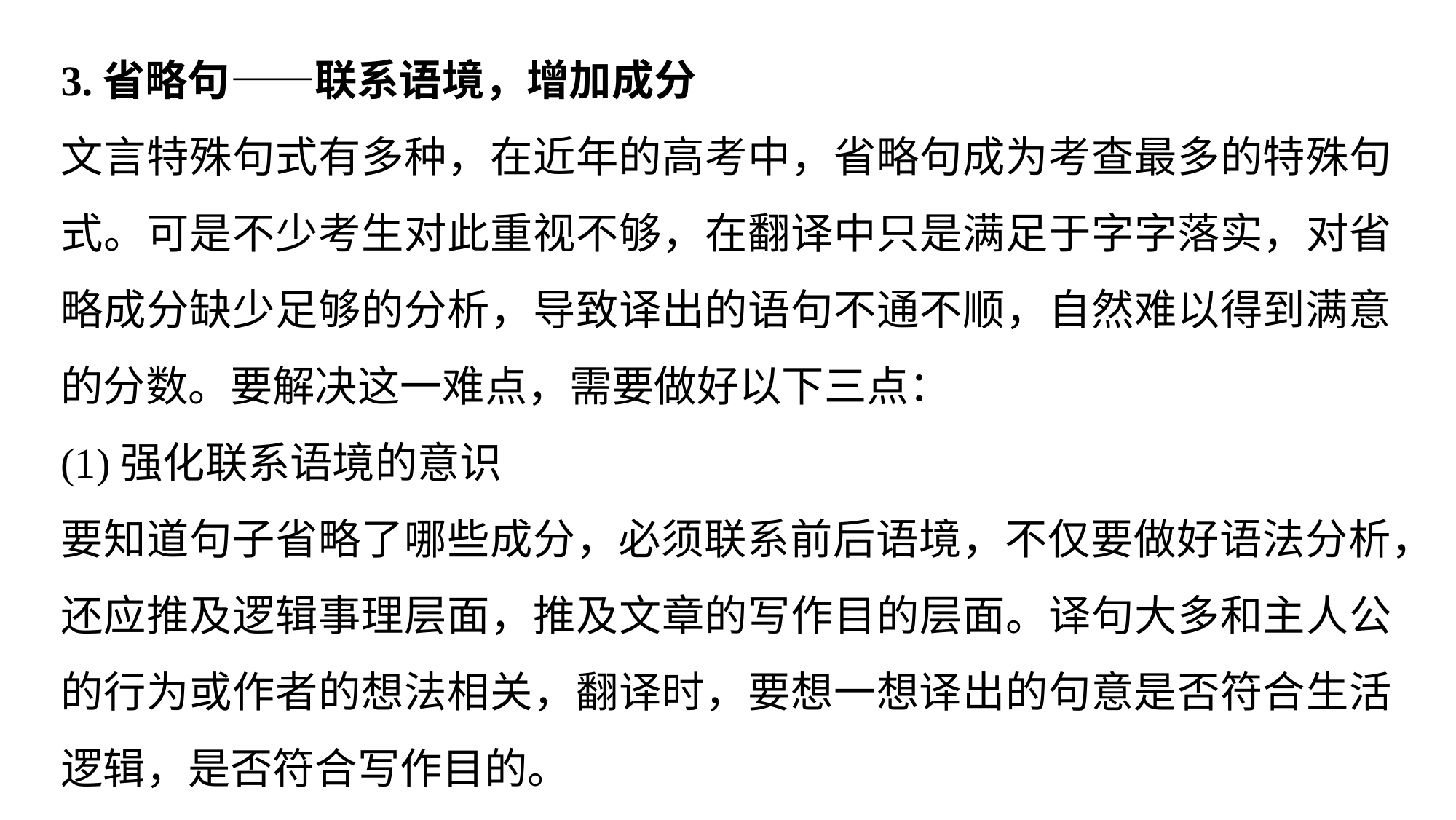

3.省略句——联系语境，增加成分
文言特殊句式有多种，在近年的高考中，省略句成为考查最多的特殊句式。可是不少考生对此重视不够，在翻译中只是满足于字字落实，对省略成分缺少足够的分析，导致译出的语句不通不顺，自然难以得到满意的分数。要解决这一难点，需要做好以下三点：
(1)强化联系语境的意识
要知道句子省略了哪些成分，必须联系前后语境，不仅要做好语法分析，还应推及逻辑事理层面，推及文章的写作目的层面。译句大多和主人公的行为或作者的想法相关，翻译时，要想一想译出的句意是否符合生活逻辑，是否符合写作目的。